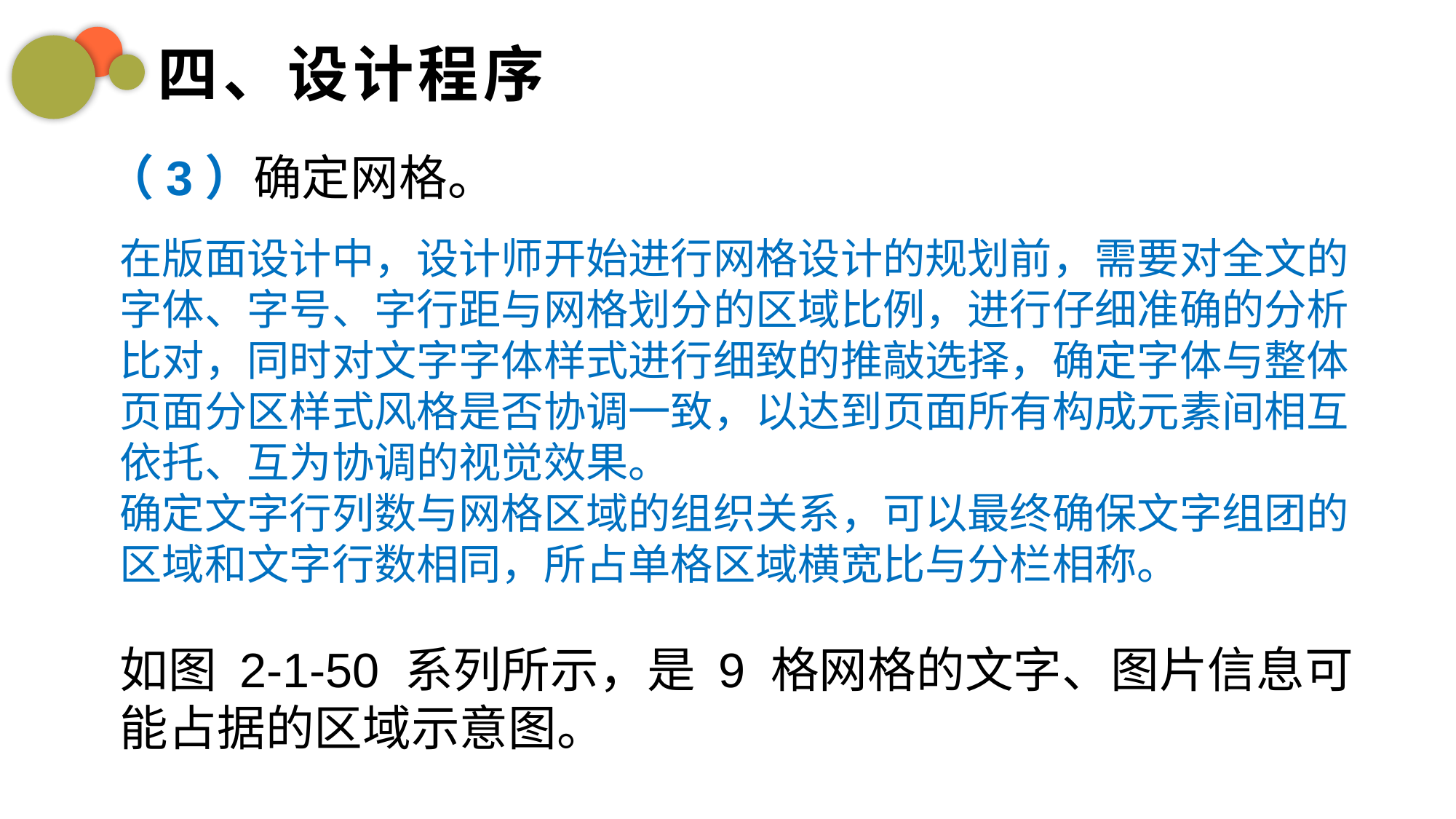

四、设计程序
（3）确定网格。
在版面设计中，设计师开始进行网格设计的规划前，需要对全文的字体、字号、字行距与网格划分的区域比例，进行仔细准确的分析比对，同时对文字字体样式进行细致的推敲选择，确定字体与整体页面分区样式风格是否协调一致，以达到页面所有构成元素间相互依托、互为协调的视觉效果。
确定文字行列数与网格区域的组织关系，可以最终确保文字组团的区域和文字行数相同，所占单格区域横宽比与分栏相称。

如图 2-1-50 系列所示，是 9 格网格的文字、图片信息可能占据的区域示意图。